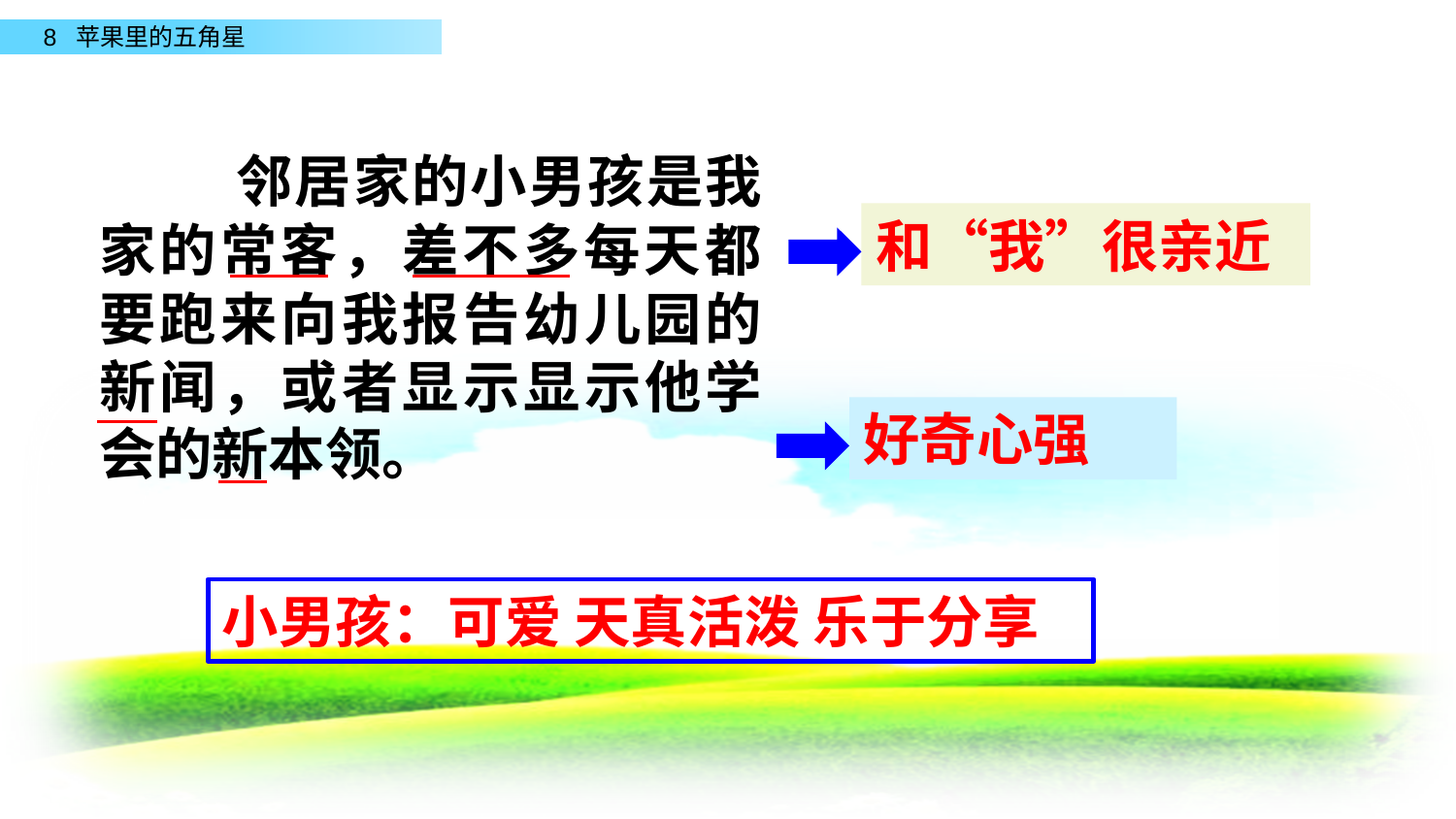

邻居家的小男孩是我家的常客，差不多每天都要跑来向我报告幼儿园的新闻，或者显示显示他学会的新本领。
和“我”很亲近

好奇心强

小男孩：可爱 天真活泼 乐于分享